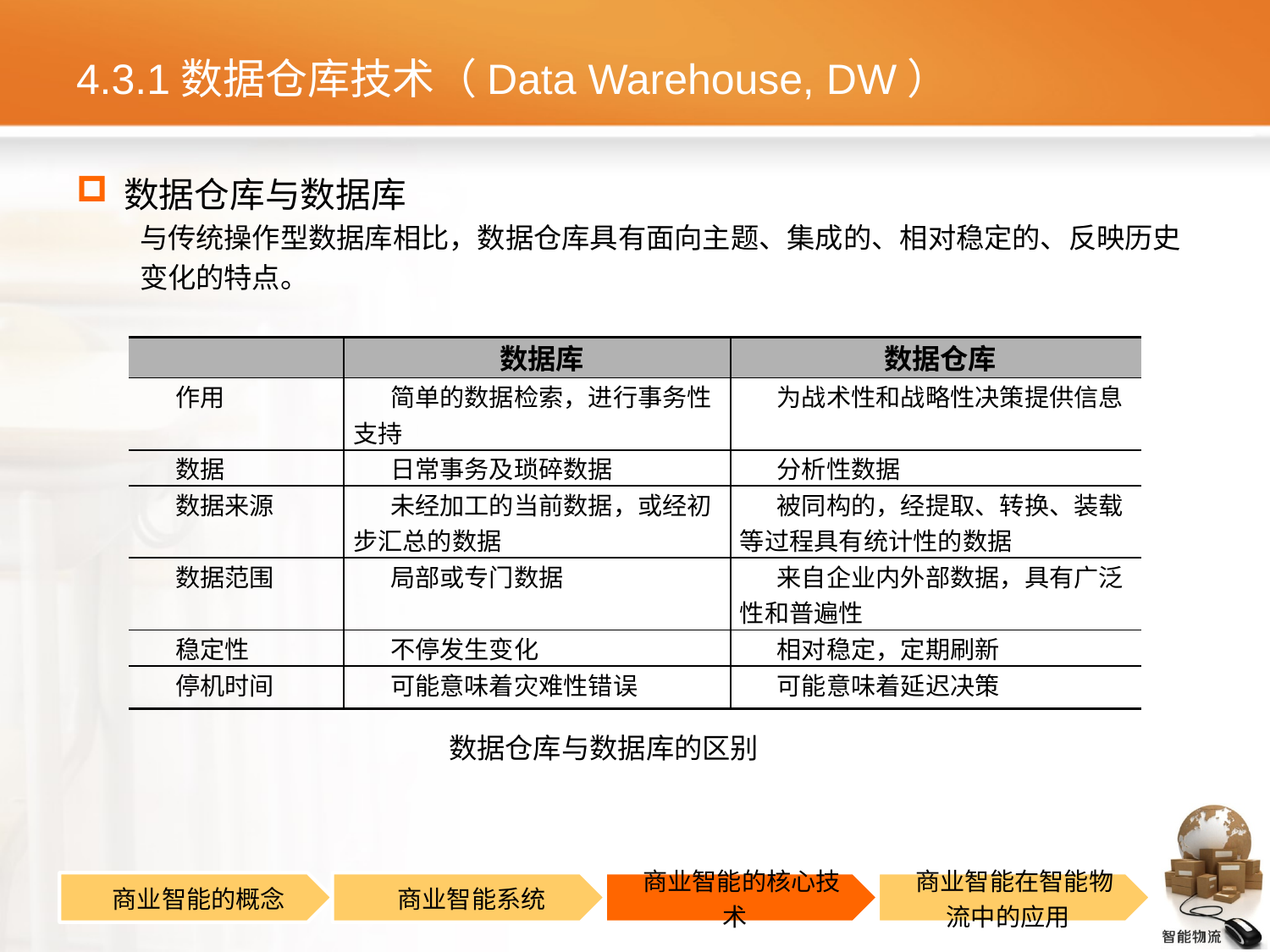

# 4.3.1数据仓库技术（Data Warehouse, DW）
数据仓库与数据库
与传统操作型数据库相比，数据仓库具有面向主题、集成的、相对稳定的、反映历史
变化的特点。
|  | 数据库 | 数据仓库 |
| --- | --- | --- |
| 作用 | 简单的数据检索，进行事务性支持 | 为战术性和战略性决策提供信息 |
| 数据 | 日常事务及琐碎数据 | 分析性数据 |
| 数据来源 | 未经加工的当前数据，或经初步汇总的数据 | 被同构的，经提取、转换、装载等过程具有统计性的数据 |
| 数据范围 | 局部或专门数据 | 来自企业内外部数据，具有广泛性和普遍性 |
| 稳定性 | 不停发生变化 | 相对稳定，定期刷新 |
| 停机时间 | 可能意味着灾难性错误 | 可能意味着延迟决策 |
数据仓库与数据库的区别